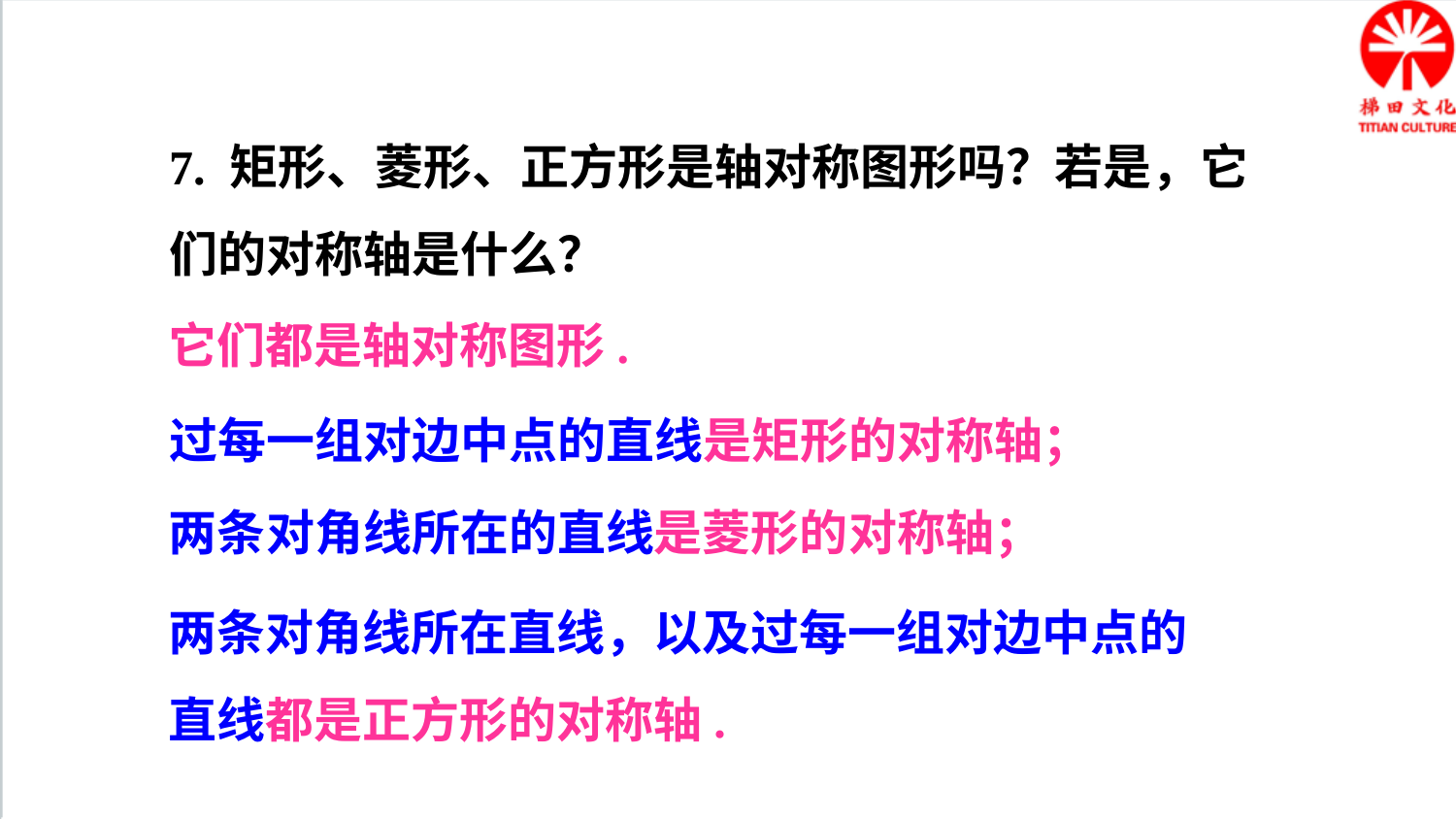

7. 矩形、菱形、正方形是轴对称图形吗？若是，它们的对称轴是什么？
它们都是轴对称图形.
过每一组对边中点的直线是矩形的对称轴；
两条对角线所在的直线是菱形的对称轴；
两条对角线所在直线，以及过每一组对边中点的直线都是正方形的对称轴.